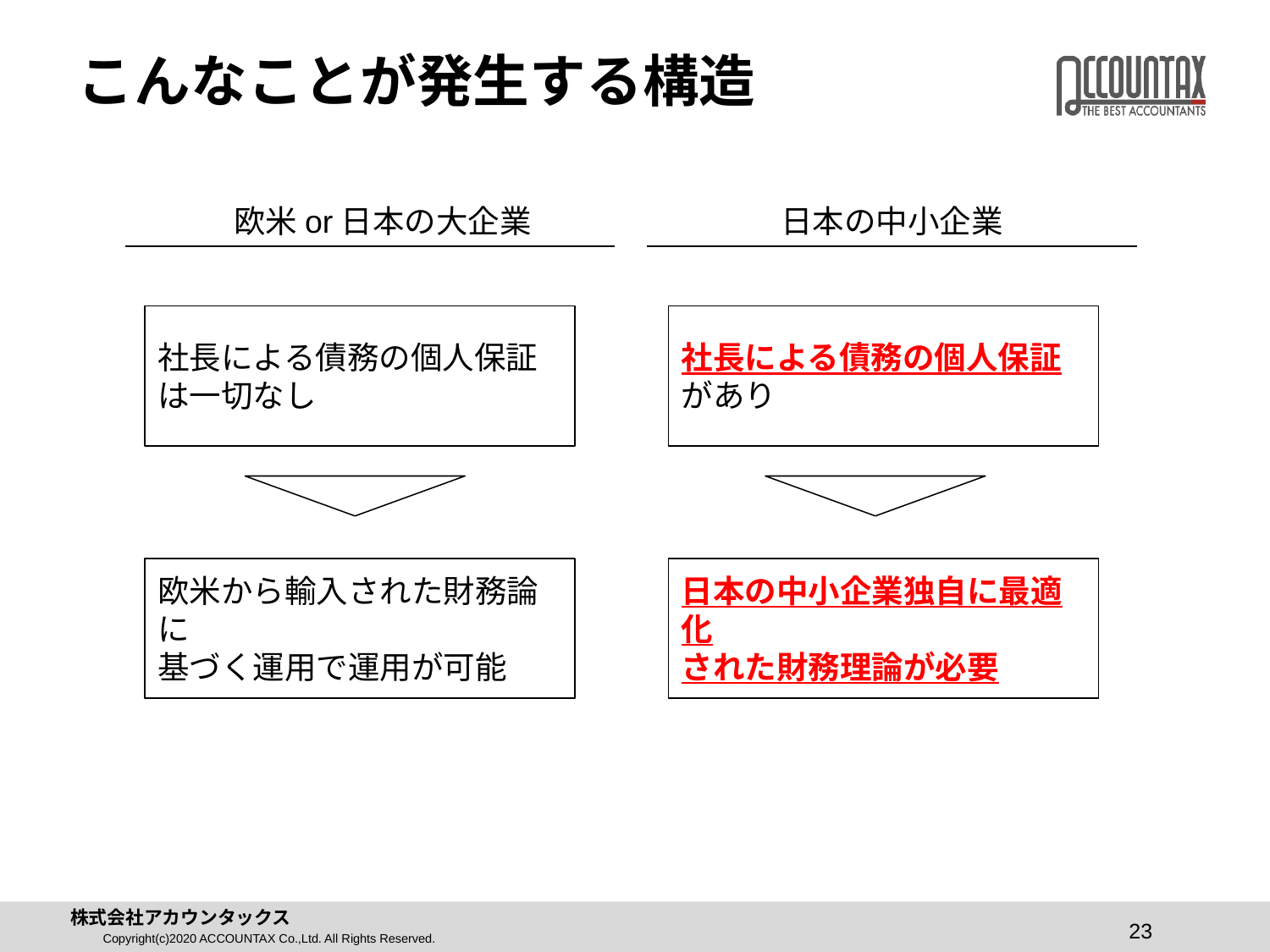

# こんなことが発生する構造
欧米or日本の大企業
日本の中小企業
社長による債務の個人保証
は一切なし
社長による債務の個人保証
があり

欧米から輸入された財務論に
基づく運用で運用が可能
日本の中小企業独自に最適化
された財務理論が必要
23